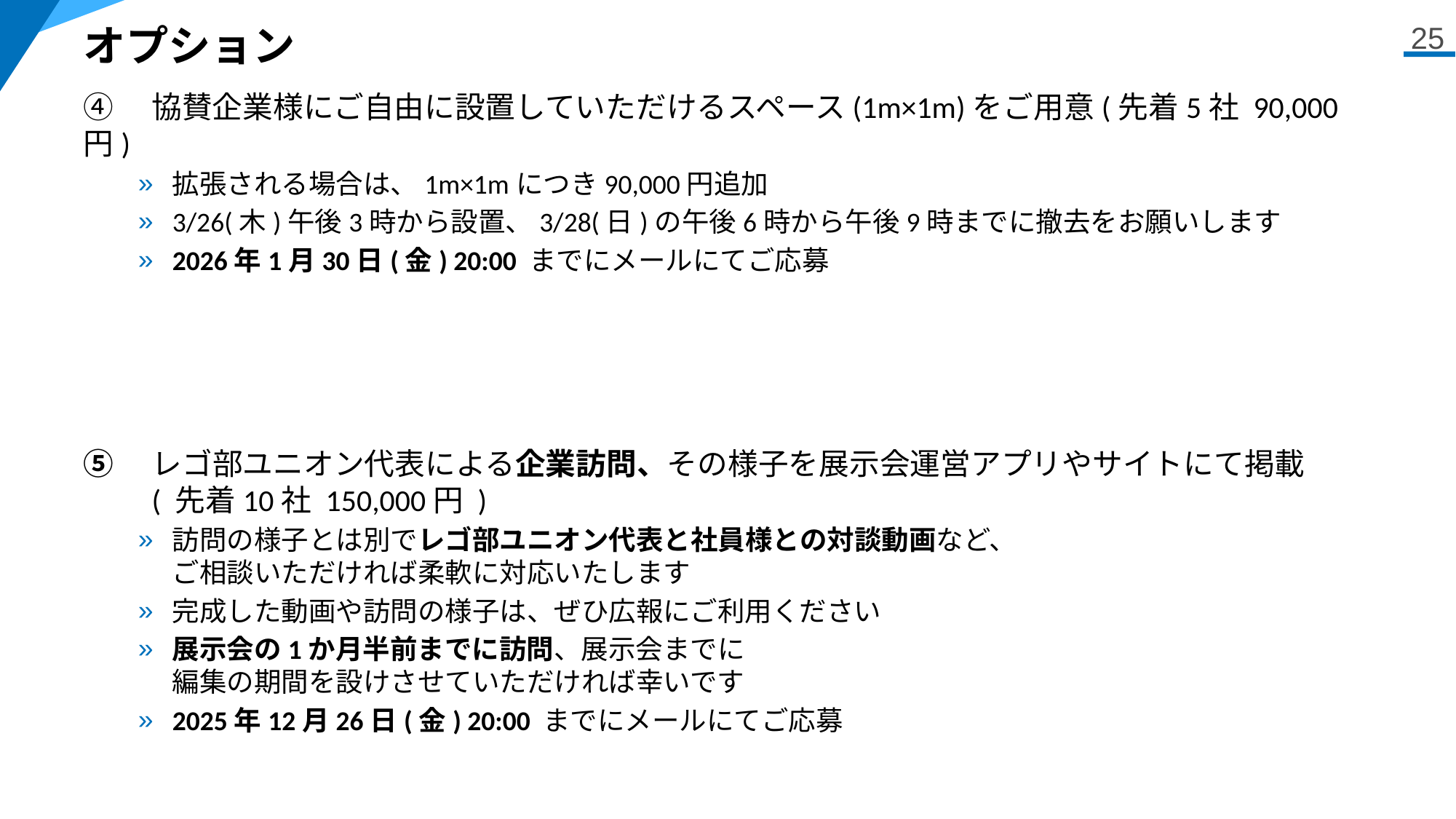

# オプション
25
④　協賛企業様にご自由に設置していただけるスペース(1m×1m)をご用意(先着5社 90,000円)
拡張される場合は、1m×1mにつき90,000円追加
3/26(木)午後3時から設置、3/28(日)の午後6時から午後9時までに撤去をお願いします
2026年1月30日(金) 20:00 までにメールにてご応募

⑤　レゴ部ユニオン代表による企業訪問、その様子を展示会運営アプリやサイトにて掲載
　　( 先着10社 150,000円 )
訪問の様子とは別でレゴ部ユニオン代表と社員様との対談動画など、
ご相談いただければ柔軟に対応いたします
完成した動画や訪問の様子は、ぜひ広報にご利用ください
展示会の1か月半前までに訪問、展示会までに
編集の期間を設けさせていただければ幸いです
2025年12月26日(金) 20:00 までにメールにてご応募